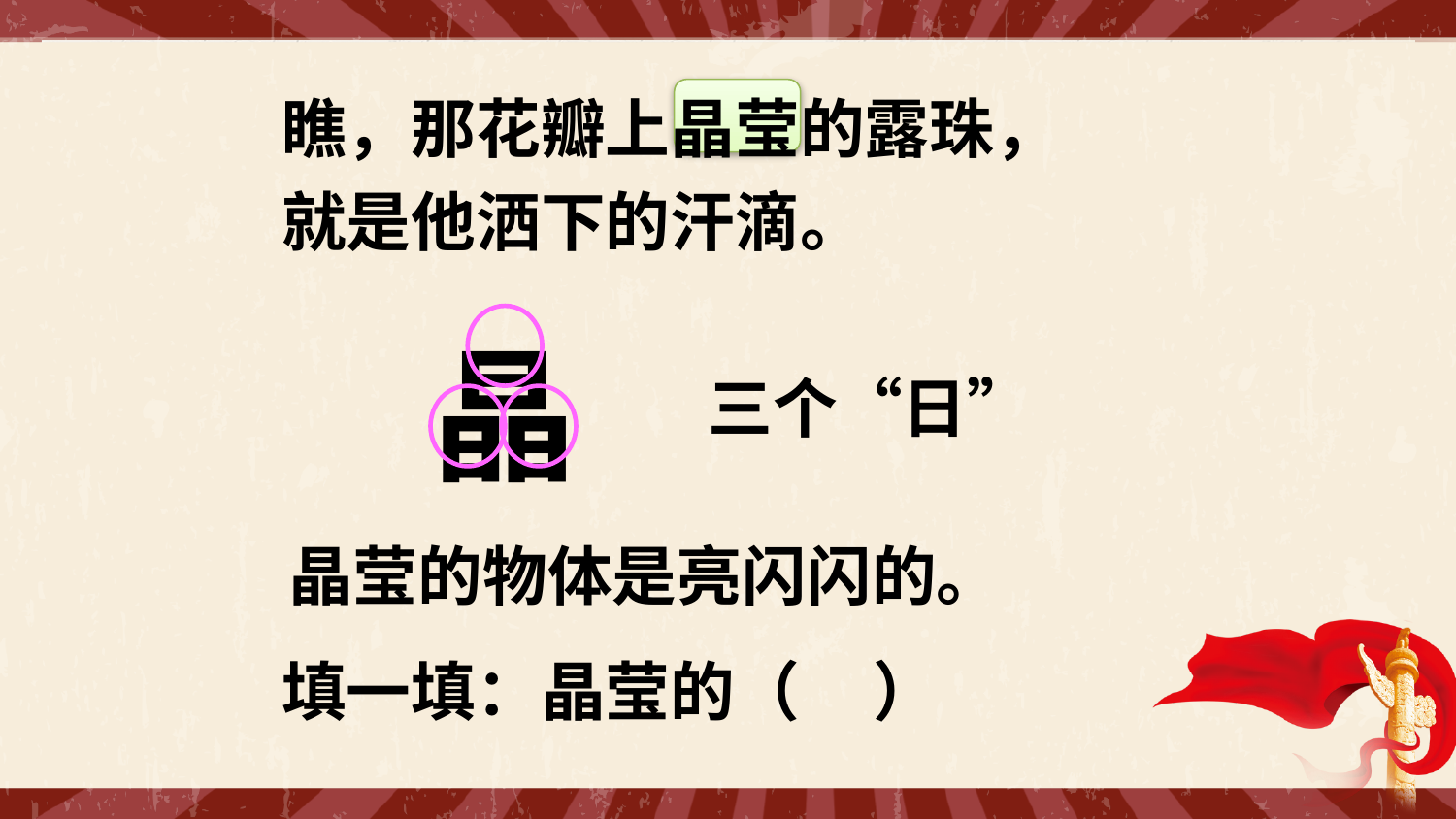

瞧，那花瓣上晶莹的露珠，
就是他洒下的汗滴。

晶

三个“日”

晶莹的物体是亮闪闪的。
填一填：晶莹的（     ）